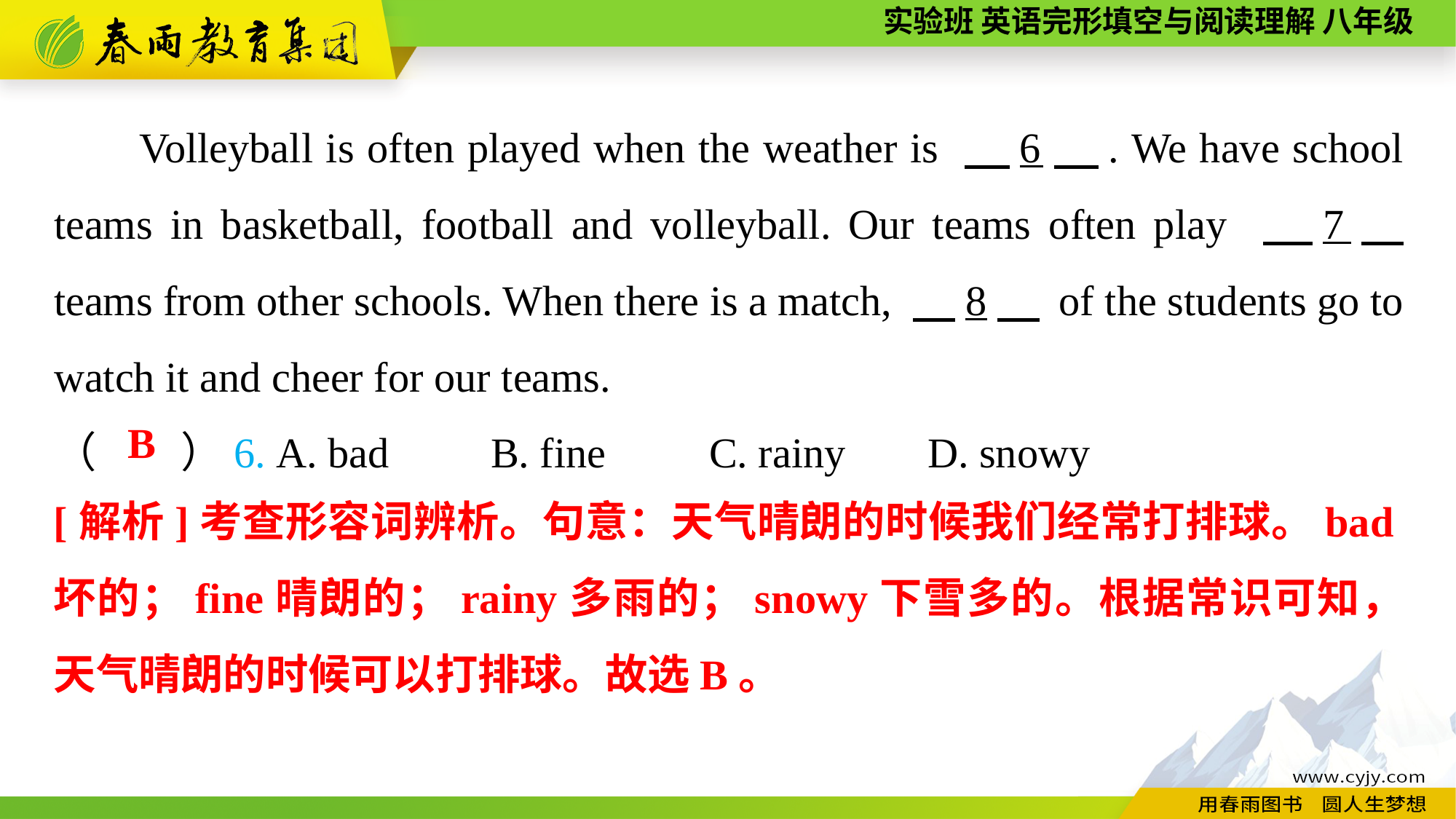

Volleyball is often played when the weather is 　6　. We have school teams in basketball, football and volleyball. Our teams often play 　7　 teams from other schools. When there is a match, 　8　 of the students go to watch it and cheer for our teams.
（　　）6. A. bad	B. fine	C. rainy	D. snowy
B
[解析]考查形容词辨析。句意：天气晴朗的时候我们经常打排球。bad坏的；fine晴朗的；rainy多雨的；snowy下雪多的。根据常识可知，天气晴朗的时候可以打排球。故选B。